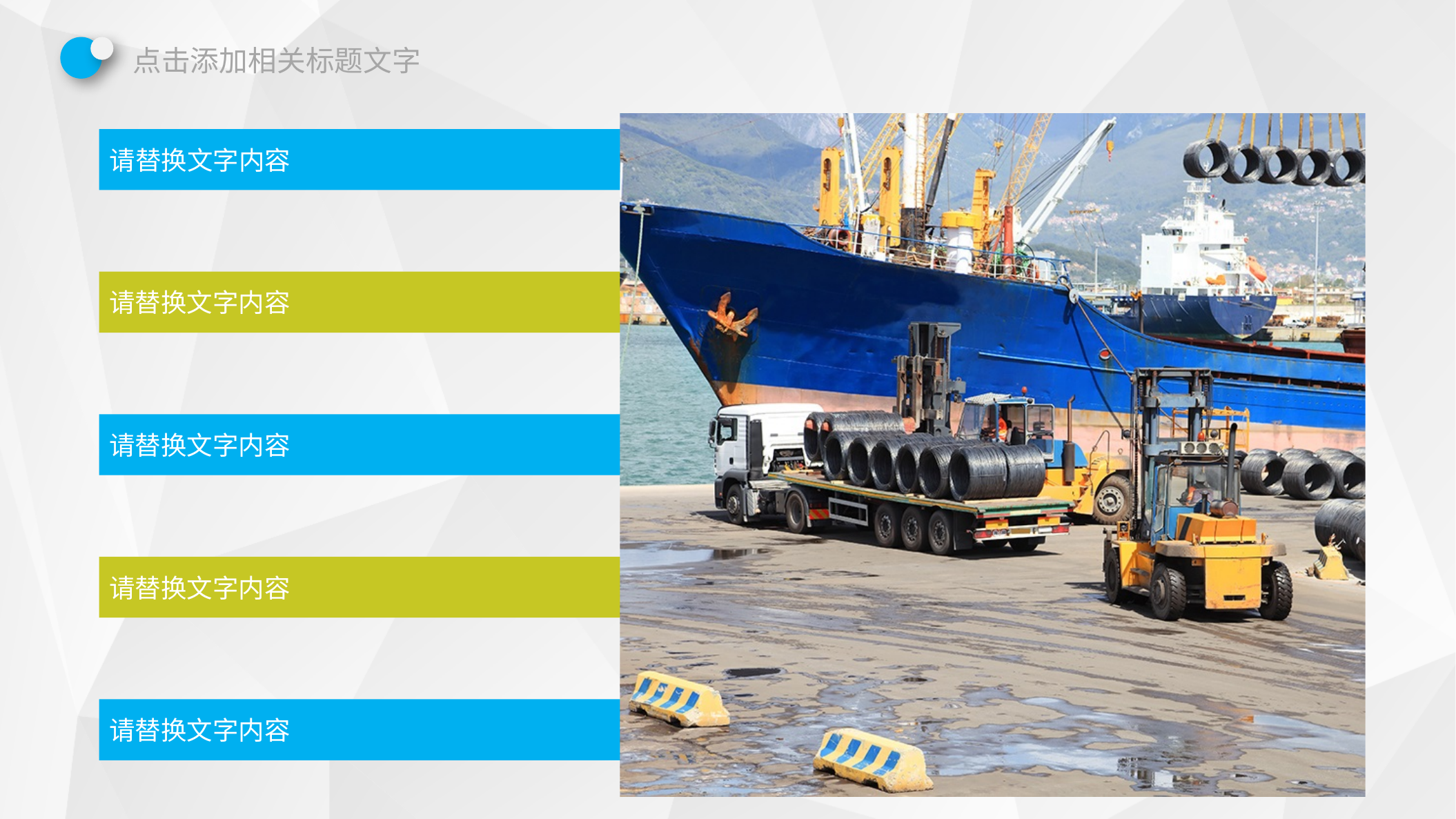

点击添加相关标题文字

请替换文字内容
请替换文字内容
请替换文字内容
请替换文字内容
请替换文字内容